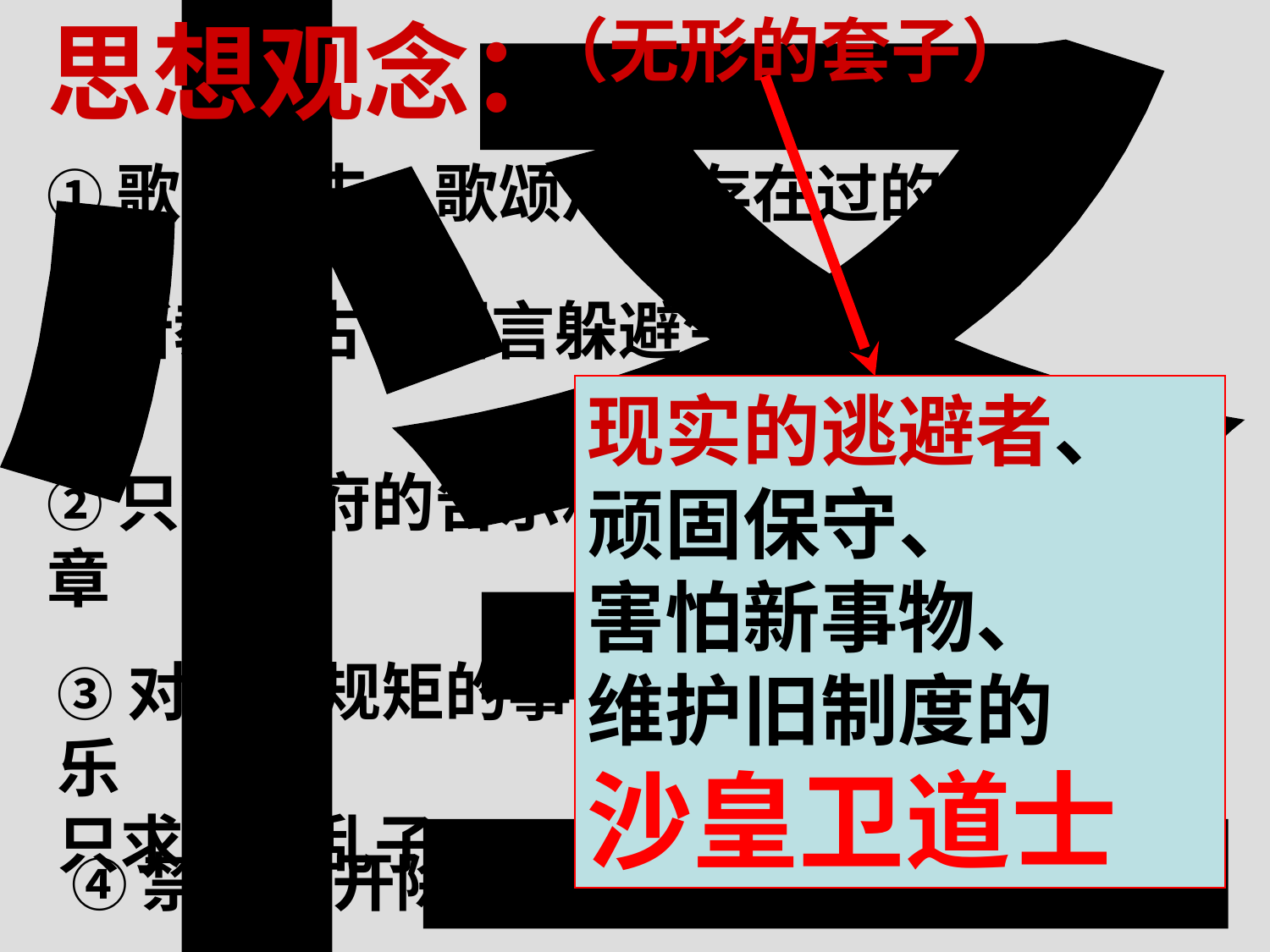

怪
思想观念：
（无形的套子）

①歌颂过去，歌颂从没存在过的东西

用所教的古代语言躲避生活

现实的逃避者、
顽固保守、
害怕新事物、
维护旧制度的
沙皇卫道士
②只信政府的告示和报纸文章

③对不合规矩的事闷闷不乐
只求不出乱子

④禁闭、开除学生